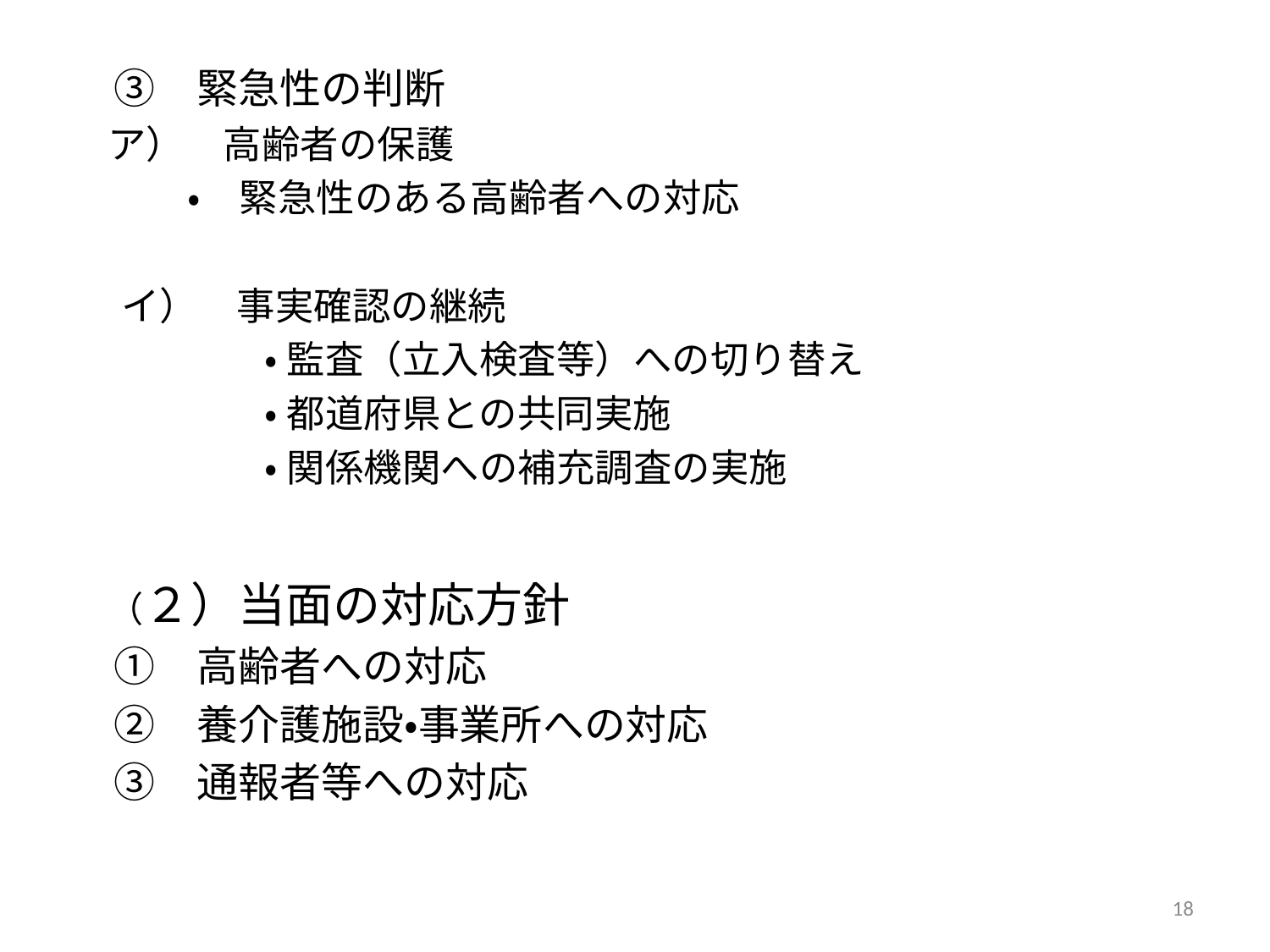

③　緊急性の判断
　ア）　高齢者の保護
　　　・　緊急性のある高齢者への対応

 　イ）　事実確認の継続
　　　　　・ 監査（立入検査等）への切り替え
　　　　　・ 都道府県との共同実施
　　　　　・ 関係機関への補充調査の実施

　（２）当面の対応方針
　①　高齢者への対応
　②　養介護施設・事業所への対応
　③　通報者等への対応

18